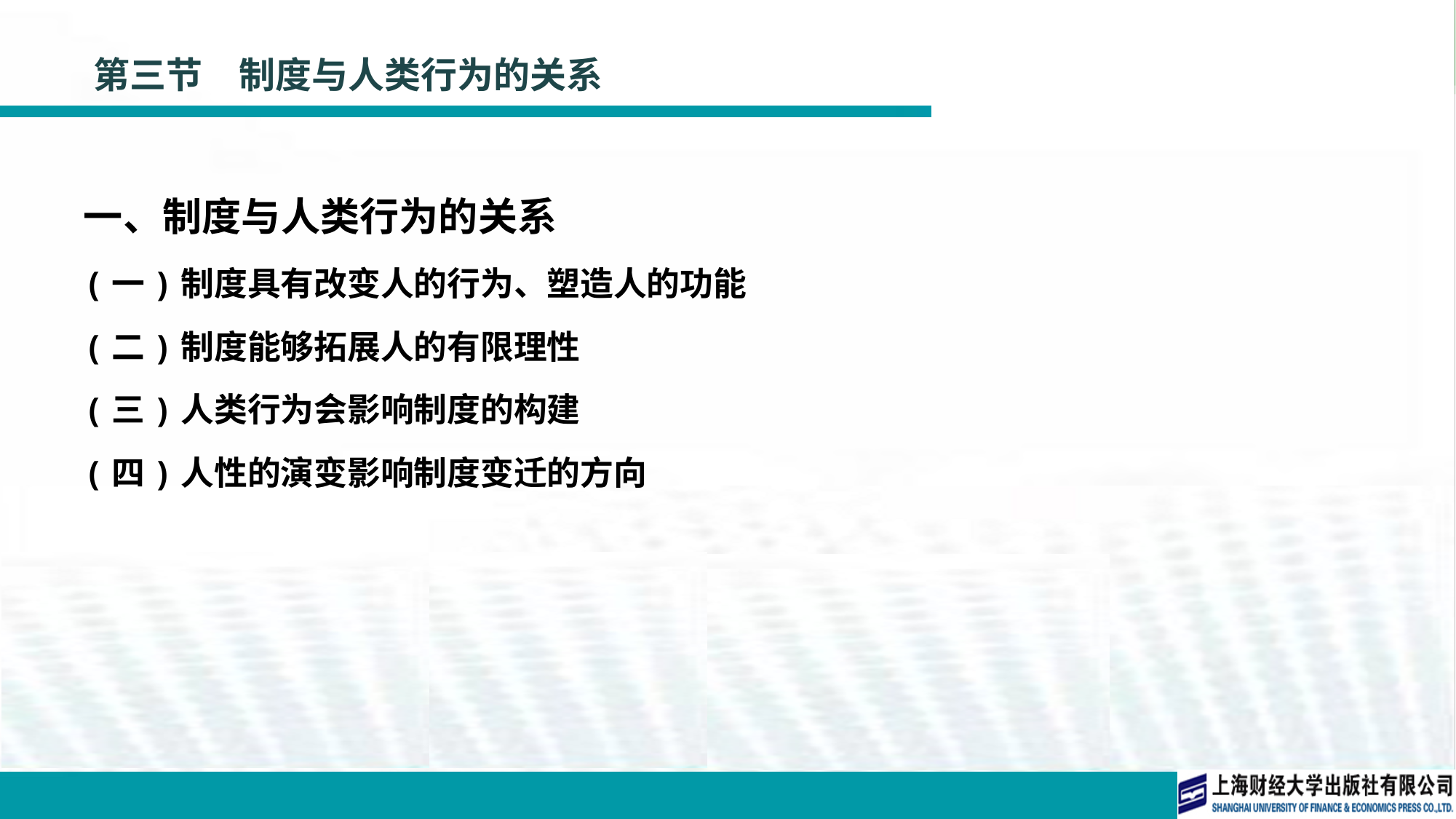

# 第三节　制度与人类行为的关系
一、制度与人类行为的关系
(一)制度具有改变人的行为、塑造人的功能
(二)制度能够拓展人的有限理性
(三)人类行为会影响制度的构建
(四)人性的演变影响制度变迁的方向